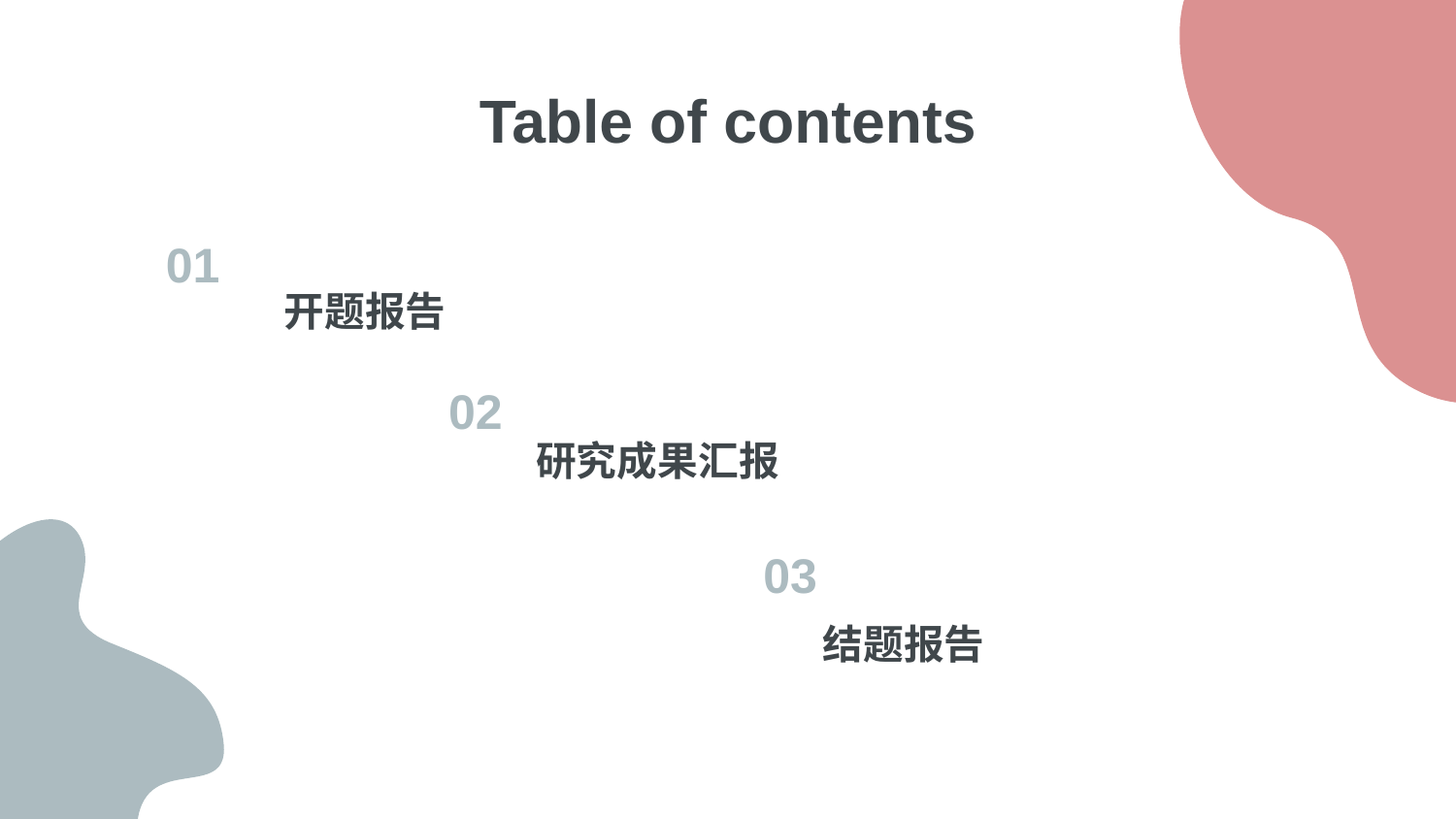

# Table of contents
01
开题报告
02
研究成果汇报
03
结题报告